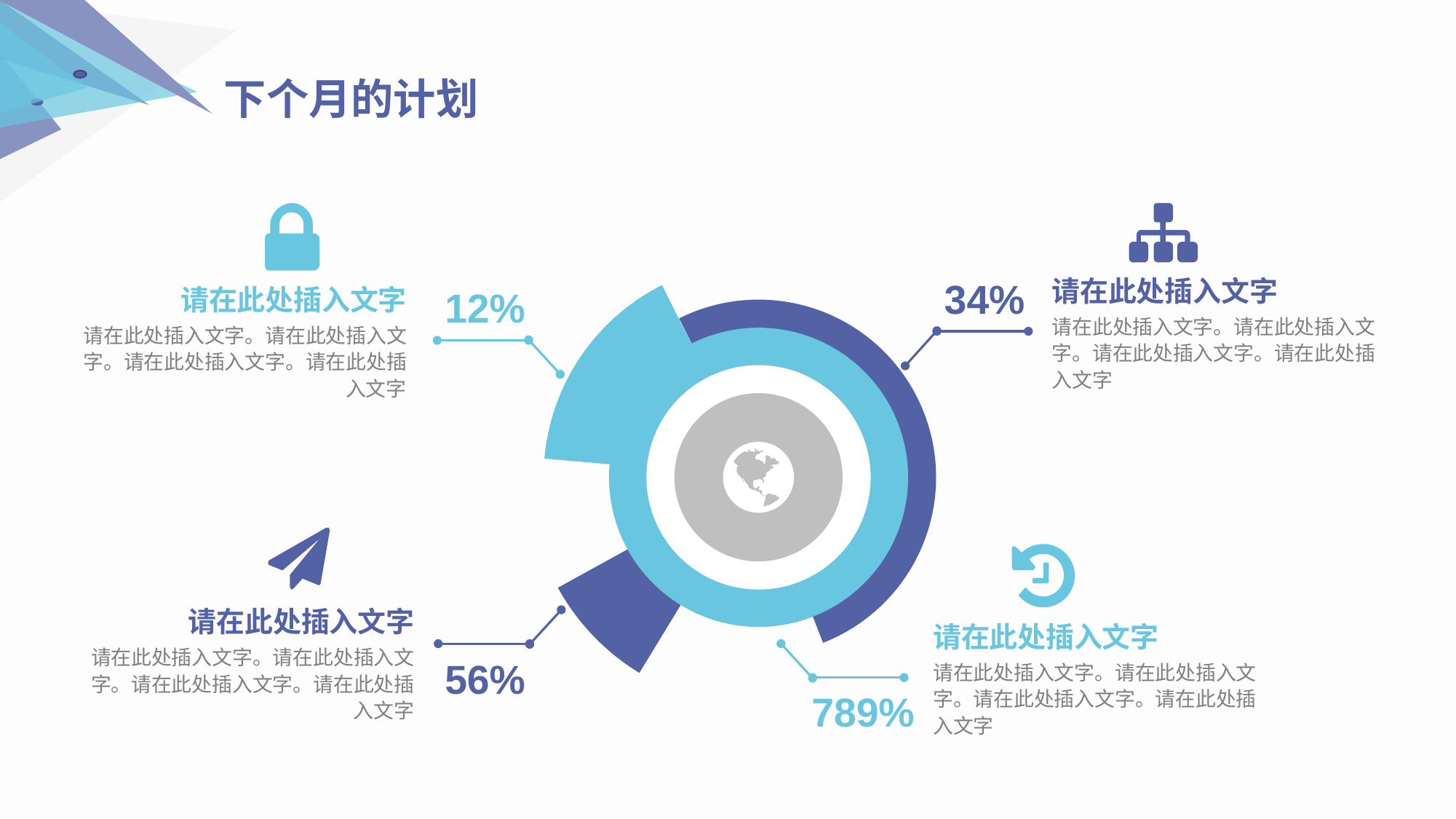

下个月的计划

34%
请在此处插入文字
请在此处插入文字。请在此处插入文字。请在此处插入文字。请在此处插入文字
12%
请在此处插入文字
请在此处插入文字。请在此处插入文字。请在此处插入文字。请在此处插入文字

请在此处插入文字
请在此处插入文字。请在此处插入文字。请在此处插入文字。请在此处插入文字
56%
请在此处插入文字
请在此处插入文字。请在此处插入文字。请在此处插入文字。请在此处插入文字
789%